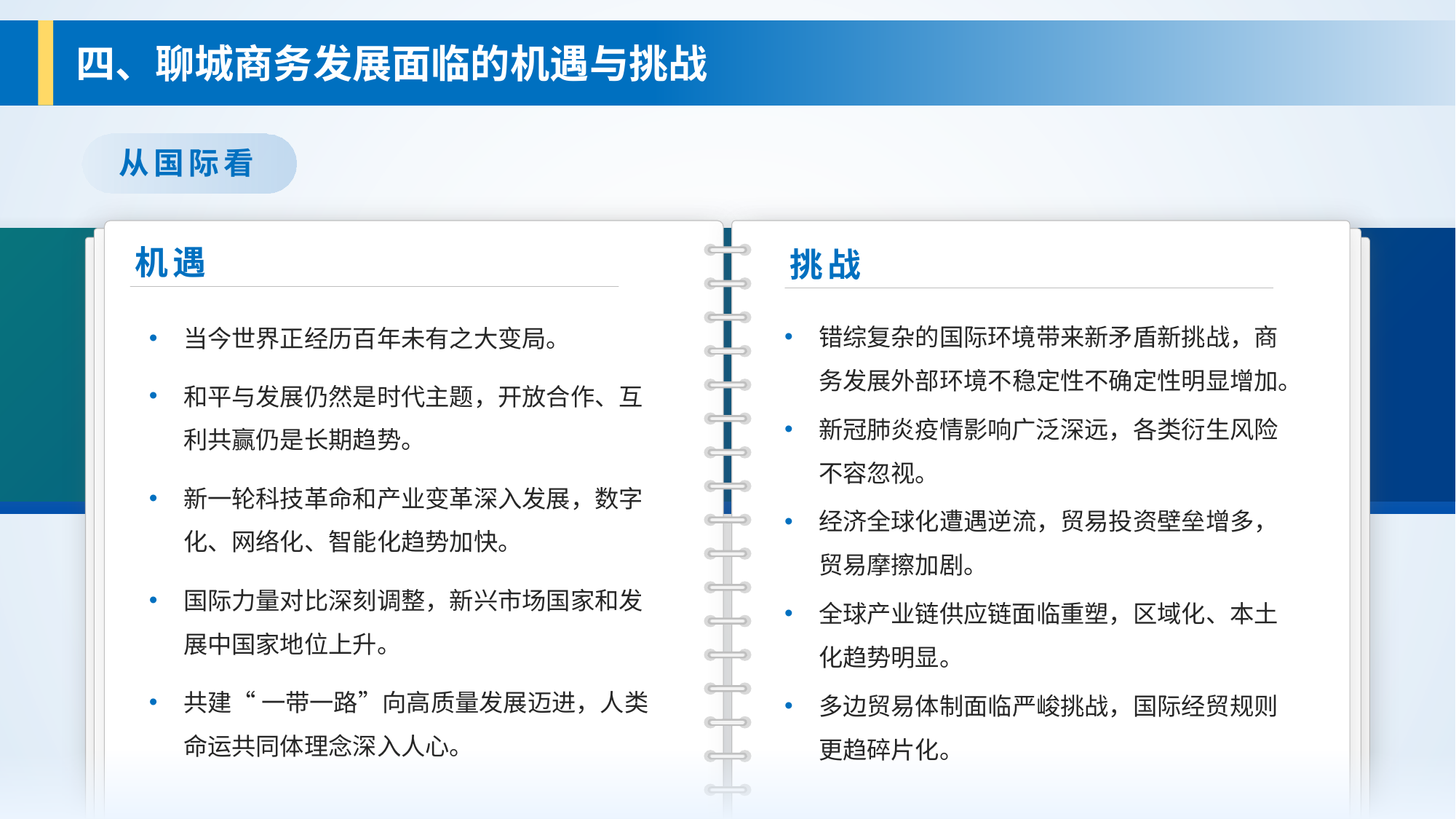

四、聊城商务发展面临的机遇与挑战

从国际看

机遇
当今世界正经历百年未有之大变局。
和平与发展仍然是时代主题，开放合作、互利共赢仍是长期趋势。
新一轮科技革命和产业变革深入发展，数字化、网络化、智能化趋势加快。
国际力量对比深刻调整，新兴市场国家和发展中国家地位上升。
共建“ 一带一路”向高质量发展迈进，人类命运共同体理念深入人心。
挑战
错综复杂的国际环境带来新矛盾新挑战，商务发展外部环境不稳定性不确定性明显增加。
新冠肺炎疫情影响广泛深远，各类衍生风险不容忽视。
经济全球化遭遇逆流，贸易投资壁垒增多，贸易摩擦加剧。
全球产业链供应链面临重塑，区域化、本土化趋势明显。
多边贸易体制面临严峻挑战，国际经贸规则更趋碎片化。